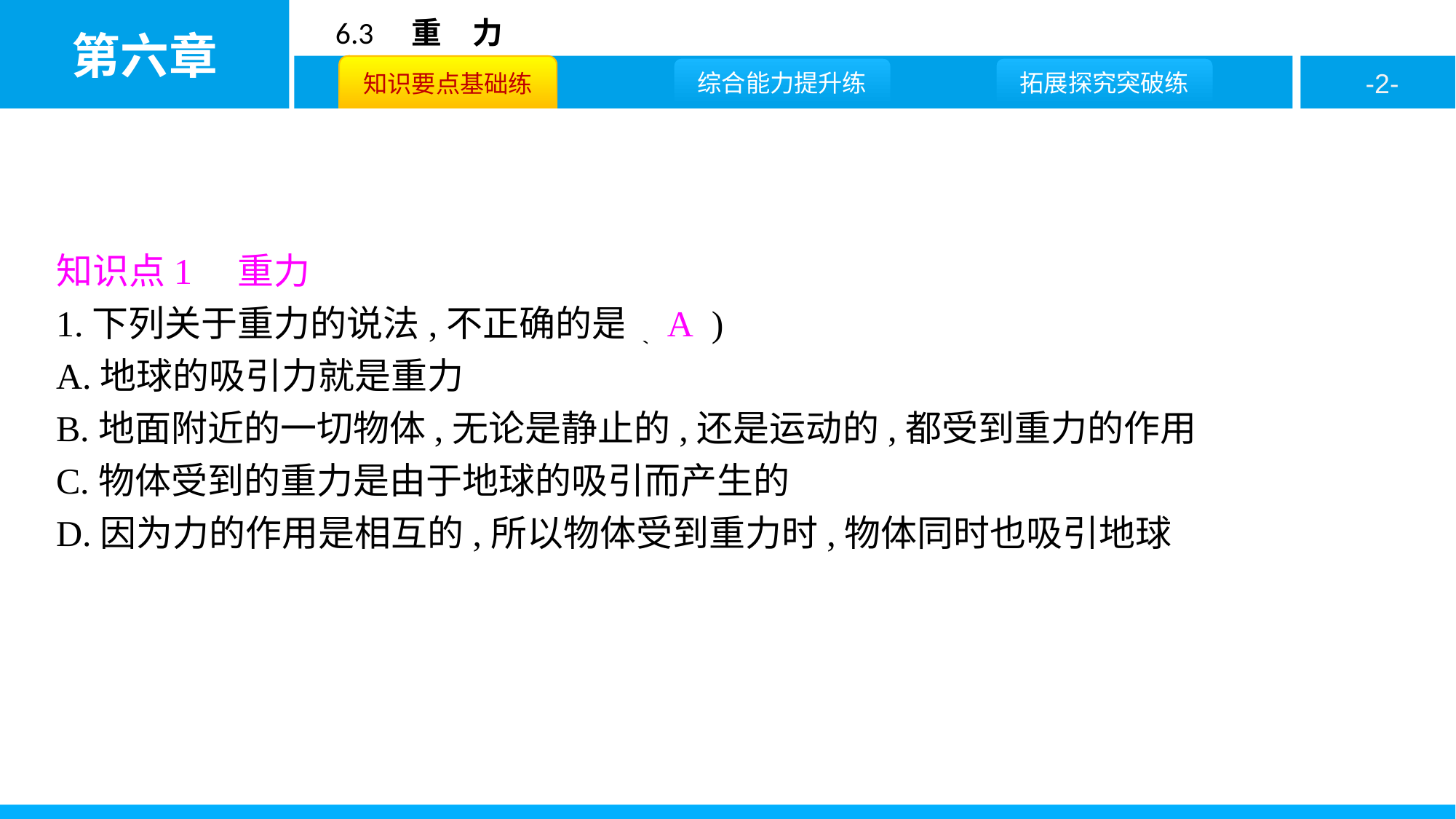

知识点1　重力
1.下列关于重力的说法,不正确的是(  A  )
A.地球的吸引力就是重力
B.地面附近的一切物体,无论是静止的,还是运动的,都受到重力的作用
C.物体受到的重力是由于地球的吸引而产生的
D.因为力的作用是相互的,所以物体受到重力时,物体同时也吸引地球